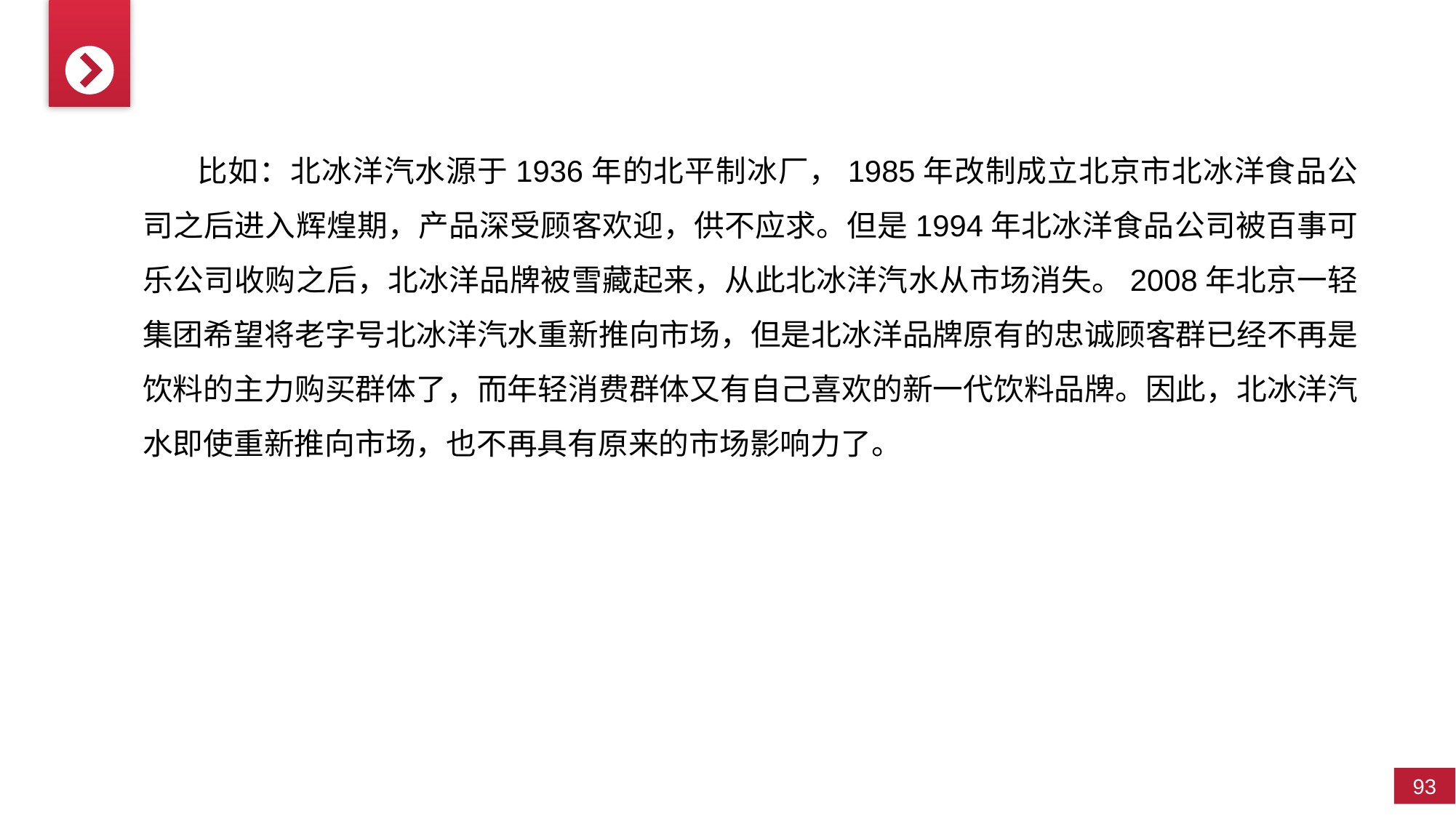

比如：北冰洋汽水源于1936年的北平制冰厂，1985年改制成立北京市北冰洋食品公司之后进入辉煌期，产品深受顾客欢迎，供不应求。但是1994年北冰洋食品公司被百事可乐公司收购之后，北冰洋品牌被雪藏起来，从此北冰洋汽水从市场消失。2008年北京一轻集团希望将老字号北冰洋汽水重新推向市场，但是北冰洋品牌原有的忠诚顾客群已经不再是饮料的主力购买群体了，而年轻消费群体又有自己喜欢的新一代饮料品牌。因此，北冰洋汽水即使重新推向市场，也不再具有原来的市场影响力了。